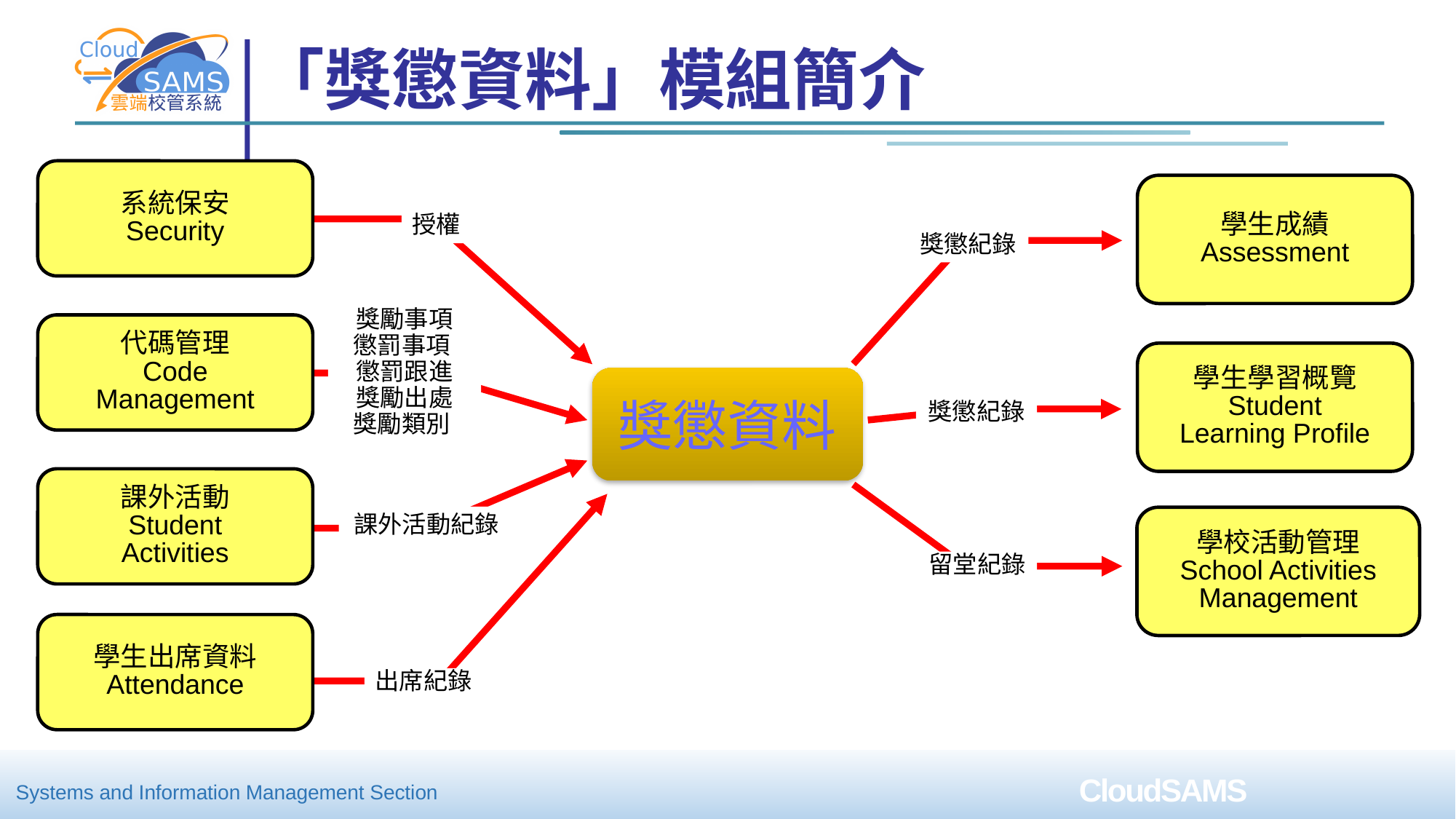

# 「獎懲資料」模組簡介
系統保安
Security
學生成績
Assessment
授權

獎懲紀錄

獎勵事項
懲罰事項
懲罰跟進
獎勵出處
獎勵類別
代碼管理
Code
Management
學生學習概覽
Student
Learning Profile
獎懲資料

獎懲紀錄

課外活動
Student
Activities

課外活動紀錄
學校活動管理
 School Activities
Management
留堂紀錄
學生出席資料
Attendance
出席紀錄